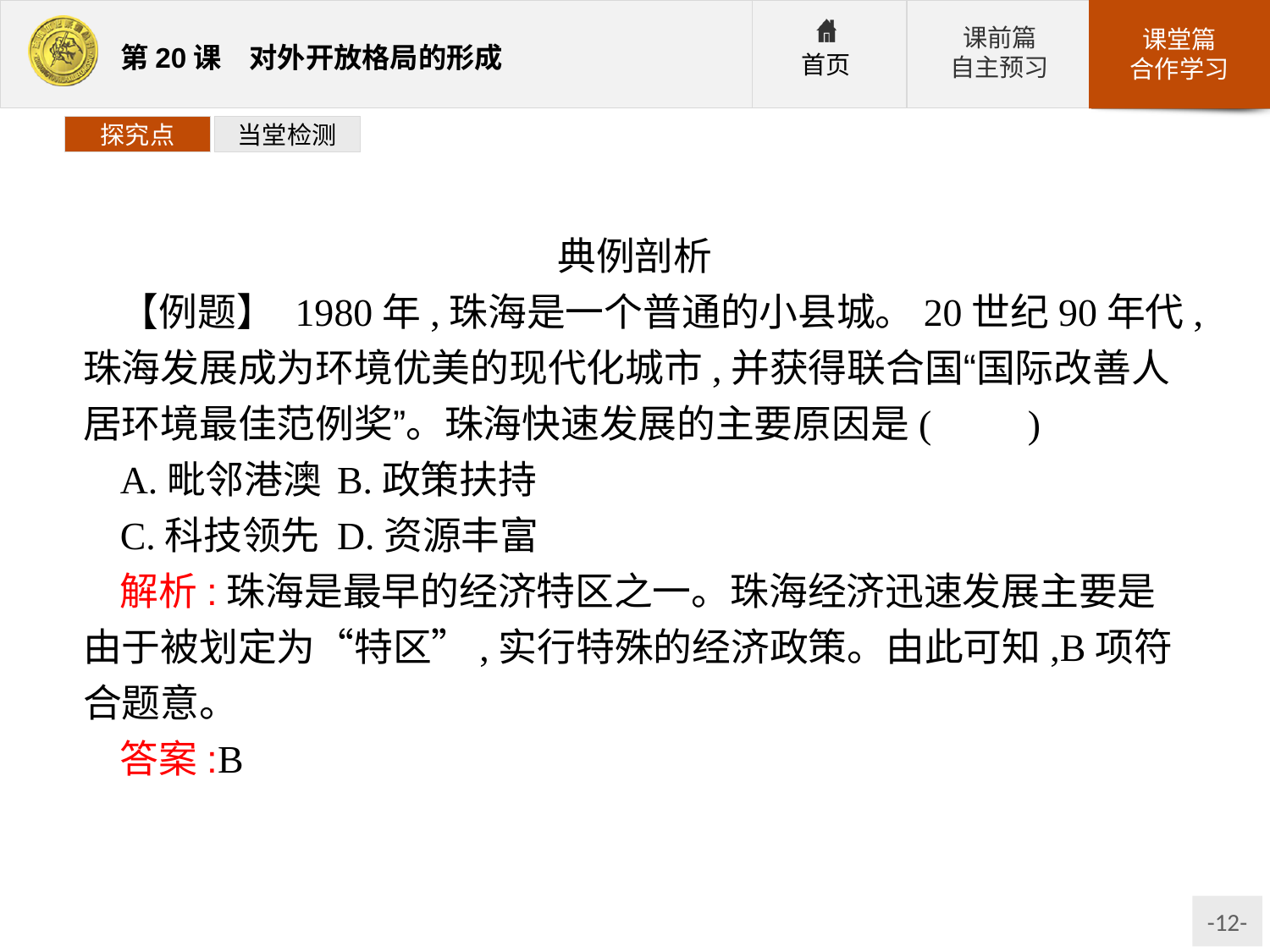

探究点
当堂检测
典例剖析
【例题】 1980年,珠海是一个普通的小县城。20世纪90年代,珠海发展成为环境优美的现代化城市,并获得联合国“国际改善人居环境最佳范例奖”。珠海快速发展的主要原因是(　　)
A.毗邻港澳	B.政策扶持
C.科技领先	D.资源丰富
解析:珠海是最早的经济特区之一。珠海经济迅速发展主要是由于被划定为“特区”,实行特殊的经济政策。由此可知,B项符合题意。
答案:B